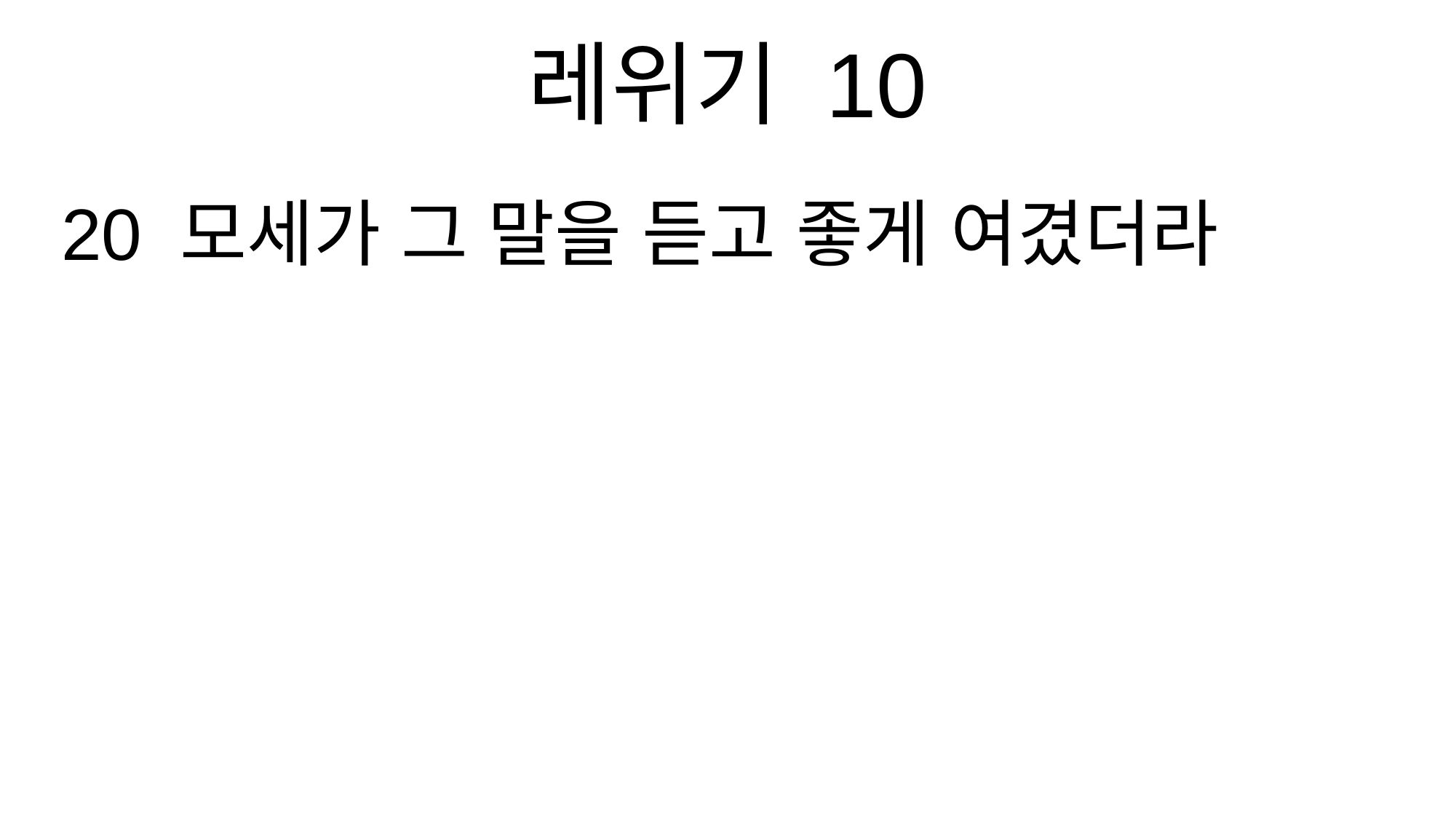

레위기 10
20 모세가 그 말을 듣고 좋게 여겼더라